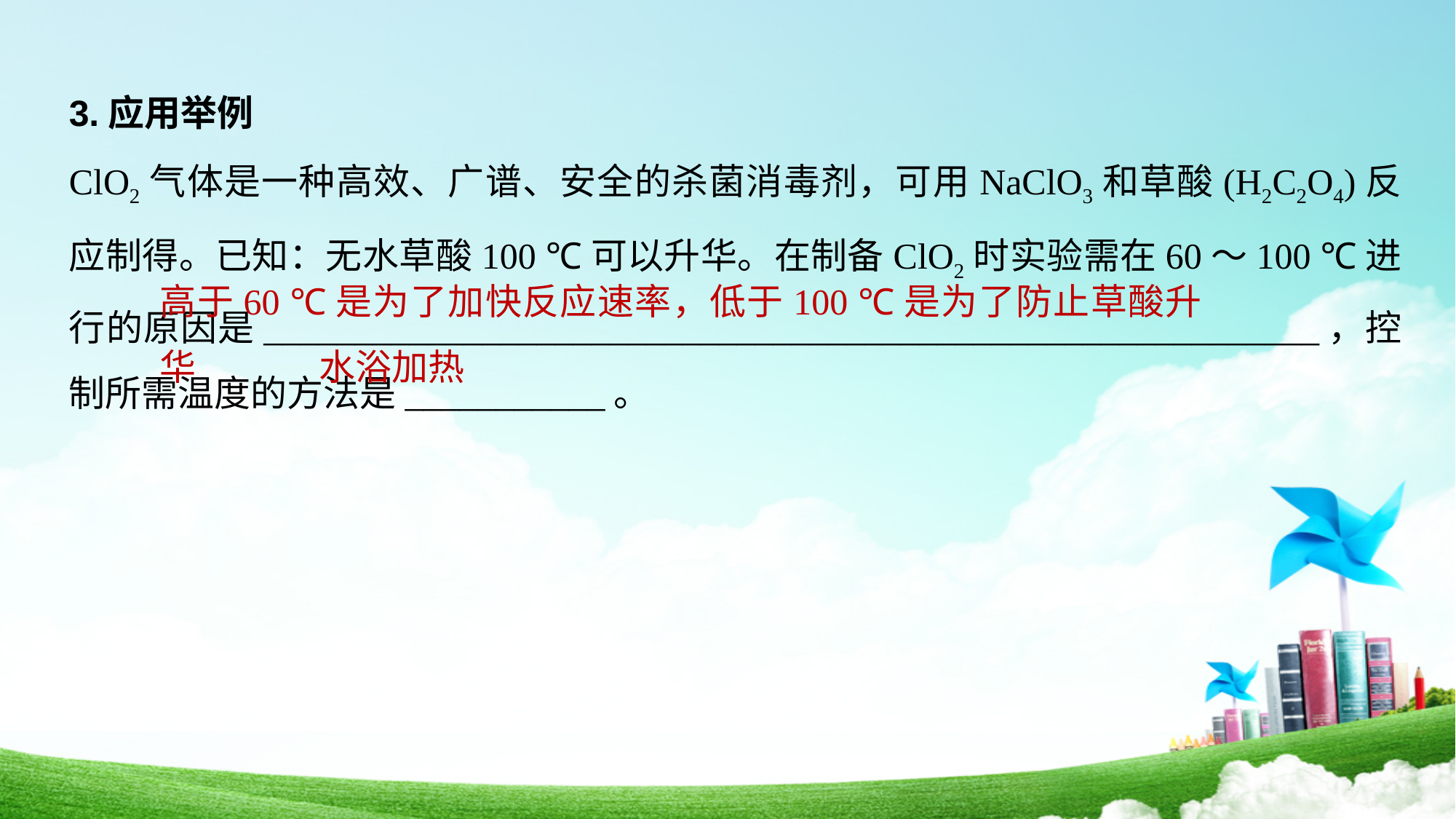

3.应用举例
ClO2气体是一种高效、广谱、安全的杀菌消毒剂，可用NaClO3和草酸(H2C2O4)反应制得。已知：无水草酸100 ℃可以升华。在制备ClO2时实验需在60～100 ℃进行的原因是__________________________________________________________，控制所需温度的方法是___________。
高于60 ℃是为了加快反应速率，低于100 ℃是为了防止草酸升华
水浴加热